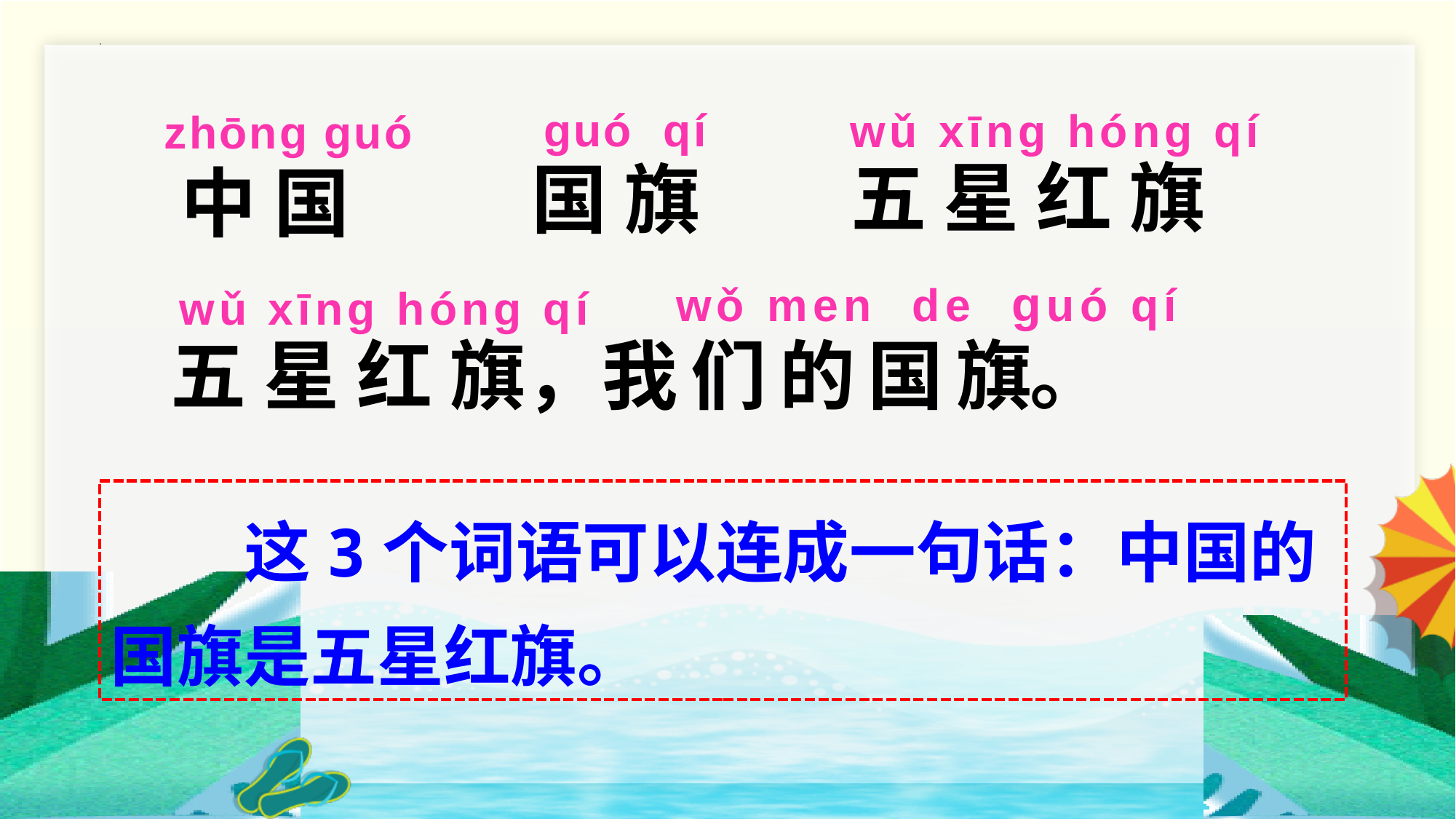

ɡuó  qí
国 旗
wǔ xīnɡ hónɡ qí
五 星 红 旗
zhōnɡ ɡuó
中 国
wǒ men  de  ɡuó qí
wǔ xīnɡ hónɡ qí
五 星 红 旗，我 们 的 国 旗。
这3个词语可以连成一句话：中国的国旗是五星红旗。